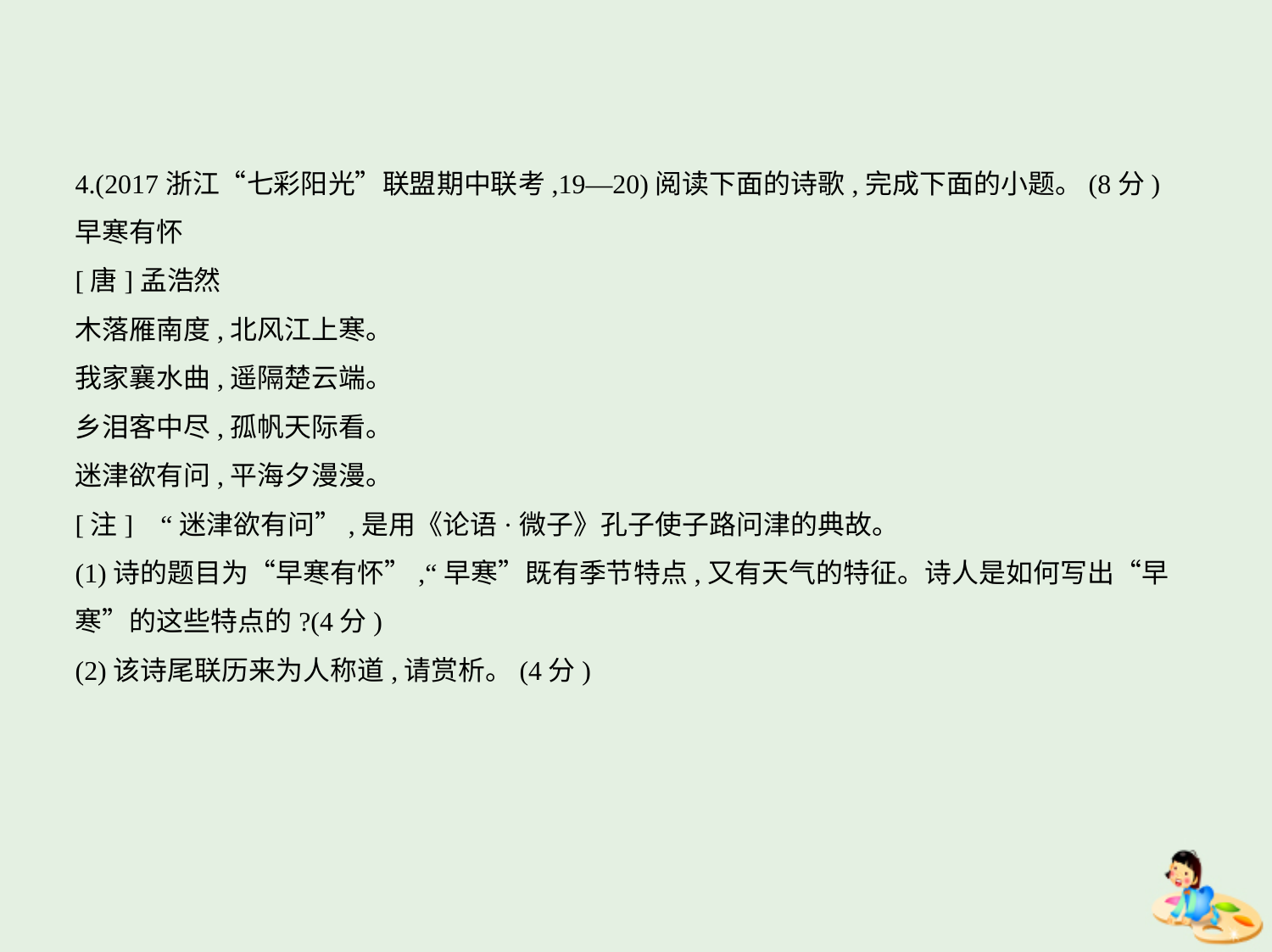

4.(2017浙江“七彩阳光”联盟期中联考,19—20)阅读下面的诗歌,完成下面的小题。(8分)
早寒有怀
[唐]孟浩然
木落雁南度,北风江上寒。
我家襄水曲,遥隔楚云端。
乡泪客中尽,孤帆天际看。
迷津欲有问,平海夕漫漫。
[注]    “迷津欲有问”,是用《论语·微子》孔子使子路问津的典故。
(1)诗的题目为“早寒有怀”,“早寒”既有季节特点,又有天气的特征。诗人是如何写出“早
寒”的这些特点的?(4分)
(2)该诗尾联历来为人称道,请赏析。(4分)